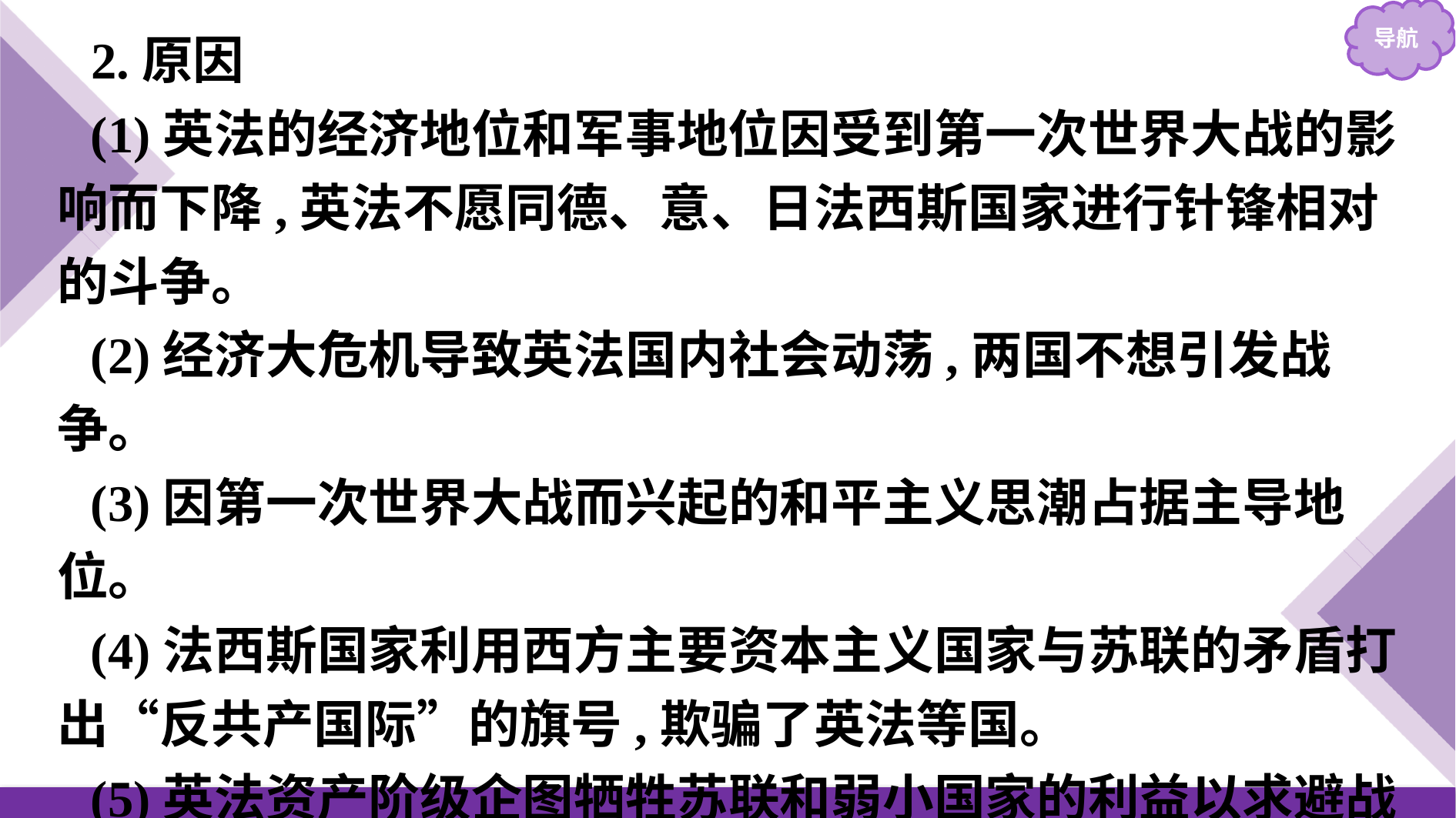

2.原因
(1)英法的经济地位和军事地位因受到第一次世界大战的影响而下降,英法不愿同德、意、日法西斯国家进行针锋相对的斗争。
(2)经济大危机导致英法国内社会动荡,两国不想引发战争。
(3)因第一次世界大战而兴起的和平主义思潮占据主导地位。
(4)法西斯国家利用西方主要资本主义国家与苏联的矛盾打出“反共产国际”的旗号,欺骗了英法等国。
(5)英法资产阶级企图牺牲苏联和弱小国家的利益以求避战自保。